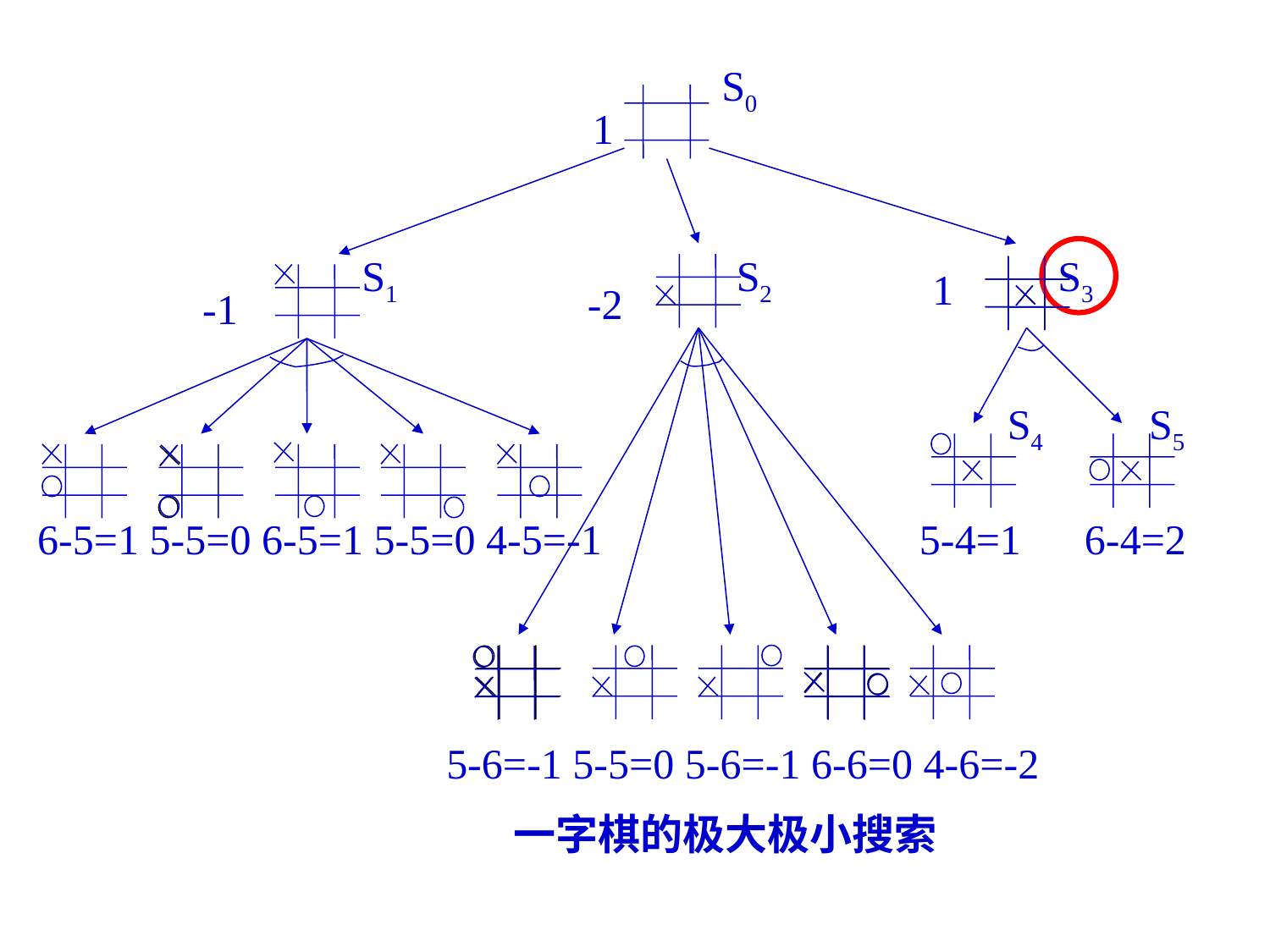

S0

1

S1                                S2                           S3

1

-2
-1

S4          S5

6-5=1 5-5=0 6-5=1 5-5=0 4-5=-1                              5-4=1      6-4=2

5-6=-1 5-5=0 5-6=-1 6-6=0 4-6=-2
      一字棋的极大极小搜索